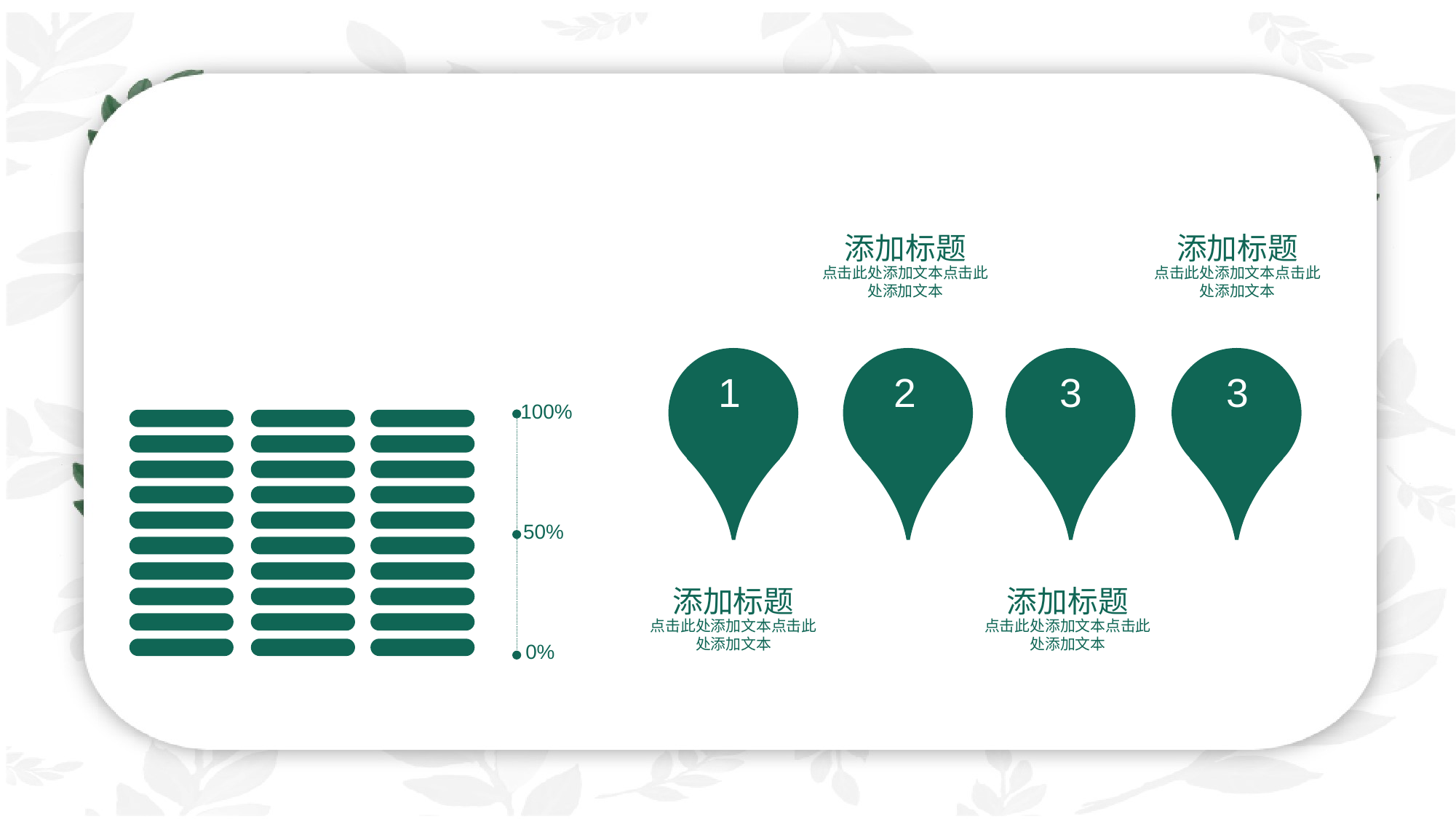

添加标题
添加标题
点击此处添加文本点击此处添加文本
点击此处添加文本点击此处添加文本

1
2
3
3
100%

50%

添加标题
添加标题
点击此处添加文本点击此处添加文本
点击此处添加文本点击此处添加文本
0%